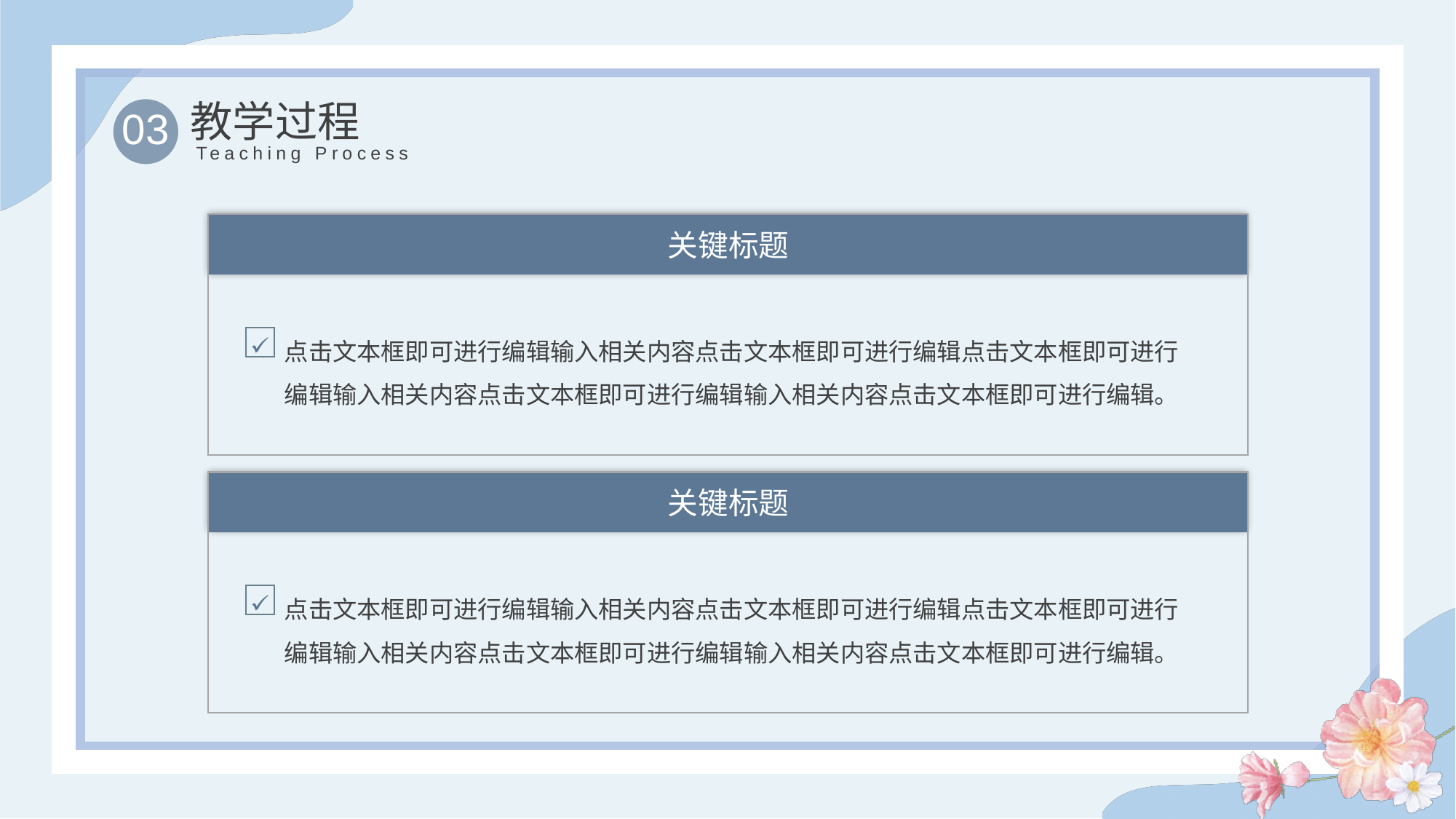

教学过程

03
Teaching Process

关键标题
单位：元
点击文本框即可进行编辑输入相关内容点击文本框即可进行编辑点击文本框即可进行编辑输入相关内容点击文本框即可进行编辑输入相关内容点击文本框即可进行编辑。

关键标题
单位：元
点击文本框即可进行编辑输入相关内容点击文本框即可进行编辑点击文本框即可进行编辑输入相关内容点击文本框即可进行编辑输入相关内容点击文本框即可进行编辑。